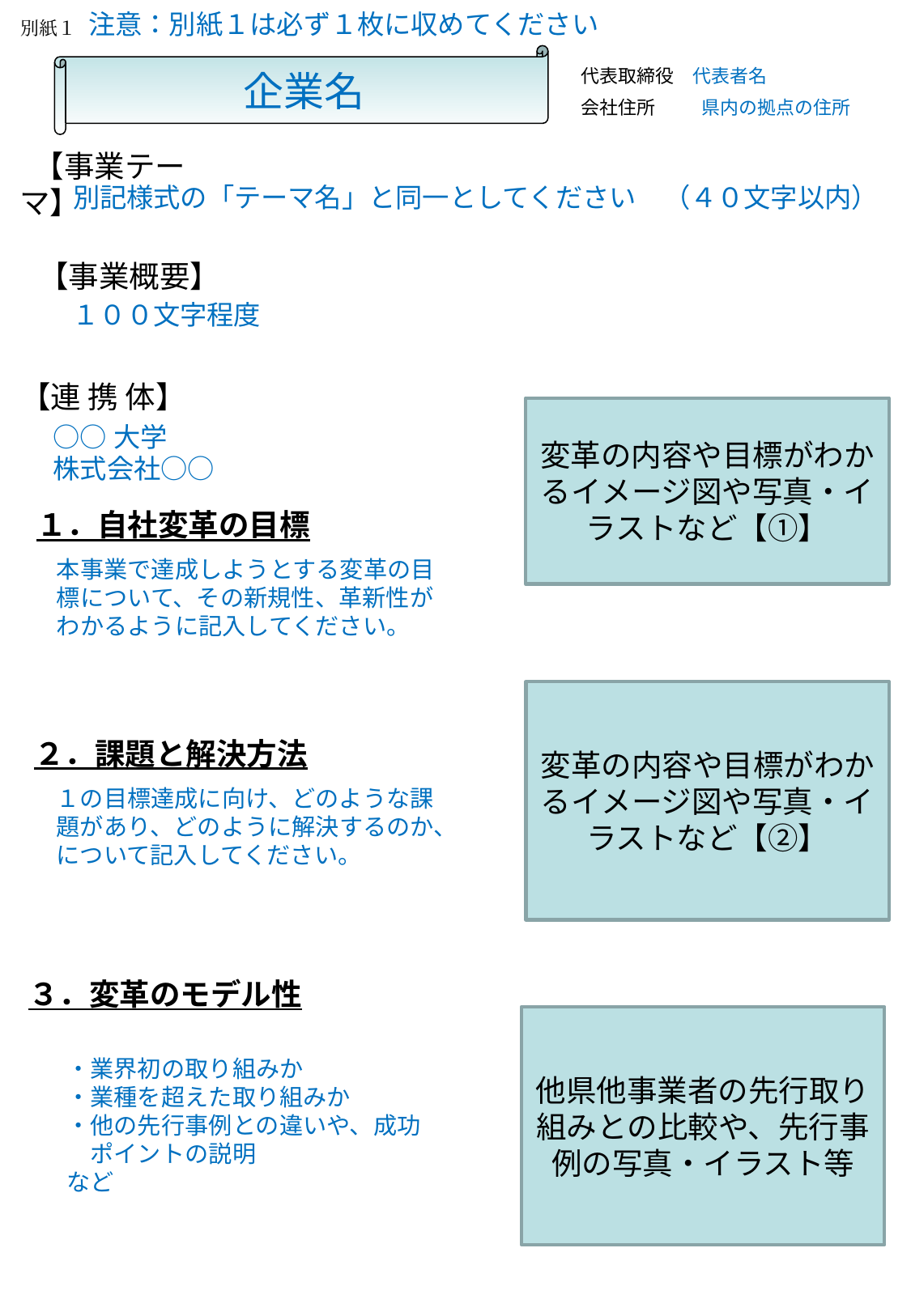

注意：別紙１は必ず１枚に収めてください
別紙１
企業名
代表取締役　代表者名
会社住所　　  県内の拠点の住所
 【事業テーマ】
別記様式の「テーマ名」と同一としてください　（４０文字以内）
 【事業概要】
１００文字程度
【連 携 体】
変革の内容や目標がわかるイメージ図や写真・イラストなど【①】
○○大学
株式会社○○
１．自社変革の目標
本事業で達成しようとする変革の目標について、その新規性、革新性がわかるように記入してください。
変革の内容や目標がわかるイメージ図や写真・イラストなど【②】
２．課題と解決方法
１の目標達成に向け、どのような課題があり、どのように解決するのか、について記入してください。
３．変革のモデル性
他県他事業者の先行取り組みとの比較や、先行事例の写真・イラスト等
・業界初の取り組みか
・業種を超えた取り組みか
・他の先行事例との違いや、成功
　ポイントの説明
など